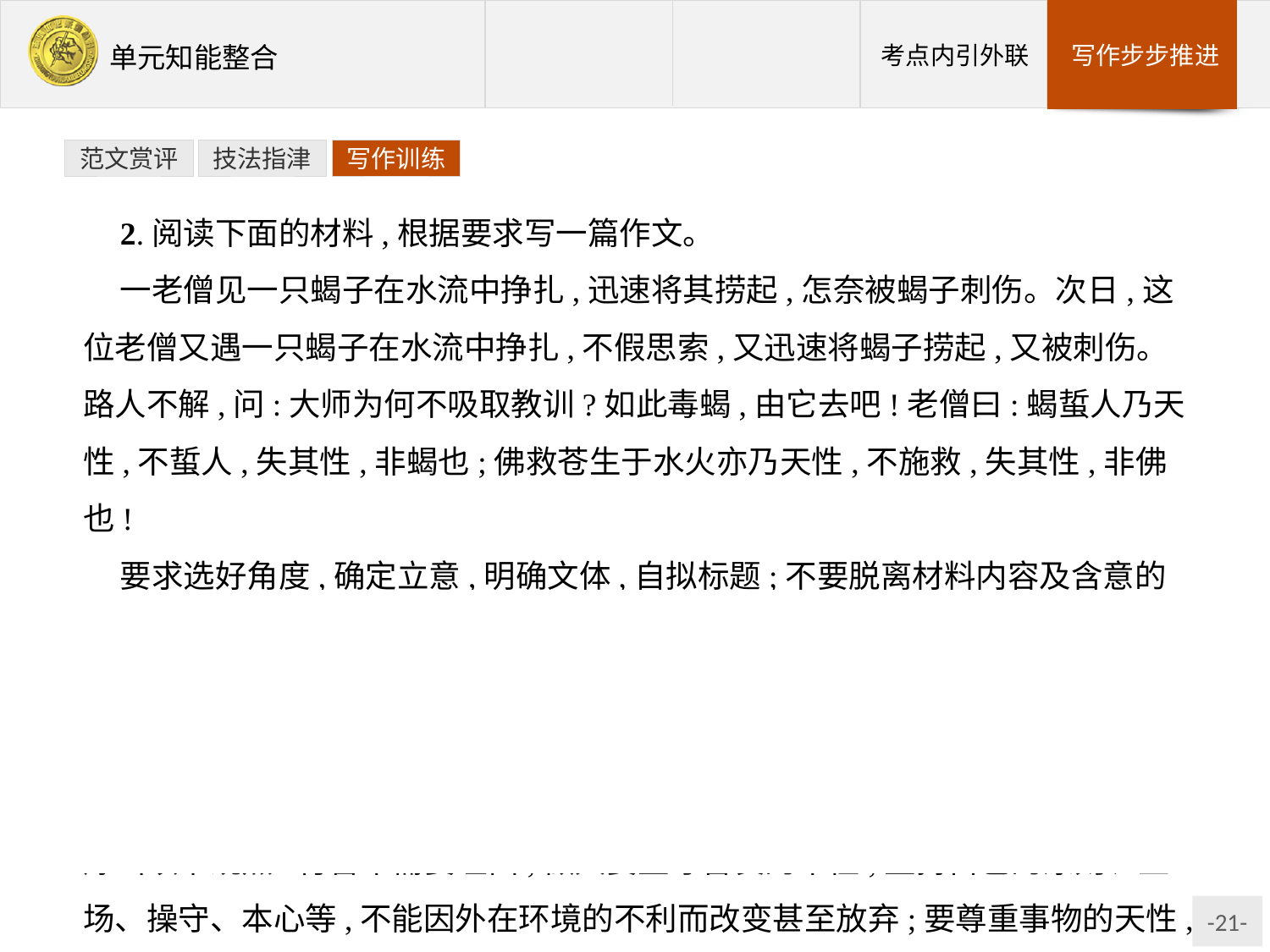

范文赏评
技法指津
写作训练
2.阅读下面的材料,根据要求写一篇作文。
一老僧见一只蝎子在水流中挣扎,迅速将其捞起,怎奈被蝎子刺伤。次日,这位老僧又遇一只蝎子在水流中挣扎,不假思索,又迅速将蝎子捞起,又被刺伤。路人不解,问:大师为何不吸取教训?如此毒蝎,由它去吧!老僧曰:蝎蜇人乃天性,不蜇人,失其性,非蝎也;佛救苍生于水火亦乃天性,不施救,失其性,非佛也!
要求选好角度,确定立意,明确文体,自拟标题;不要脱离材料内容及含意的范围作文,不要套作,不得抄袭。
写作提示:这是一道寓意型新材料作文。寓意型新材料作文的审题要善于捕捉关键句。有关陈述老僧的关键句是“老僧曰:蝎蜇人乃天性,不蜇人,失其性,非蝎也;佛救苍生于水火亦乃天性,不施救,失其性,非佛也!”由此切入,可提炼出以下观点:行善不需要理由,做人要坚守善良的本性;坚持自己的原则、立场、操守、本心等,不能因外在环境的不利而改变甚至放弃;要尊重事物的天性,不苛责于人等。